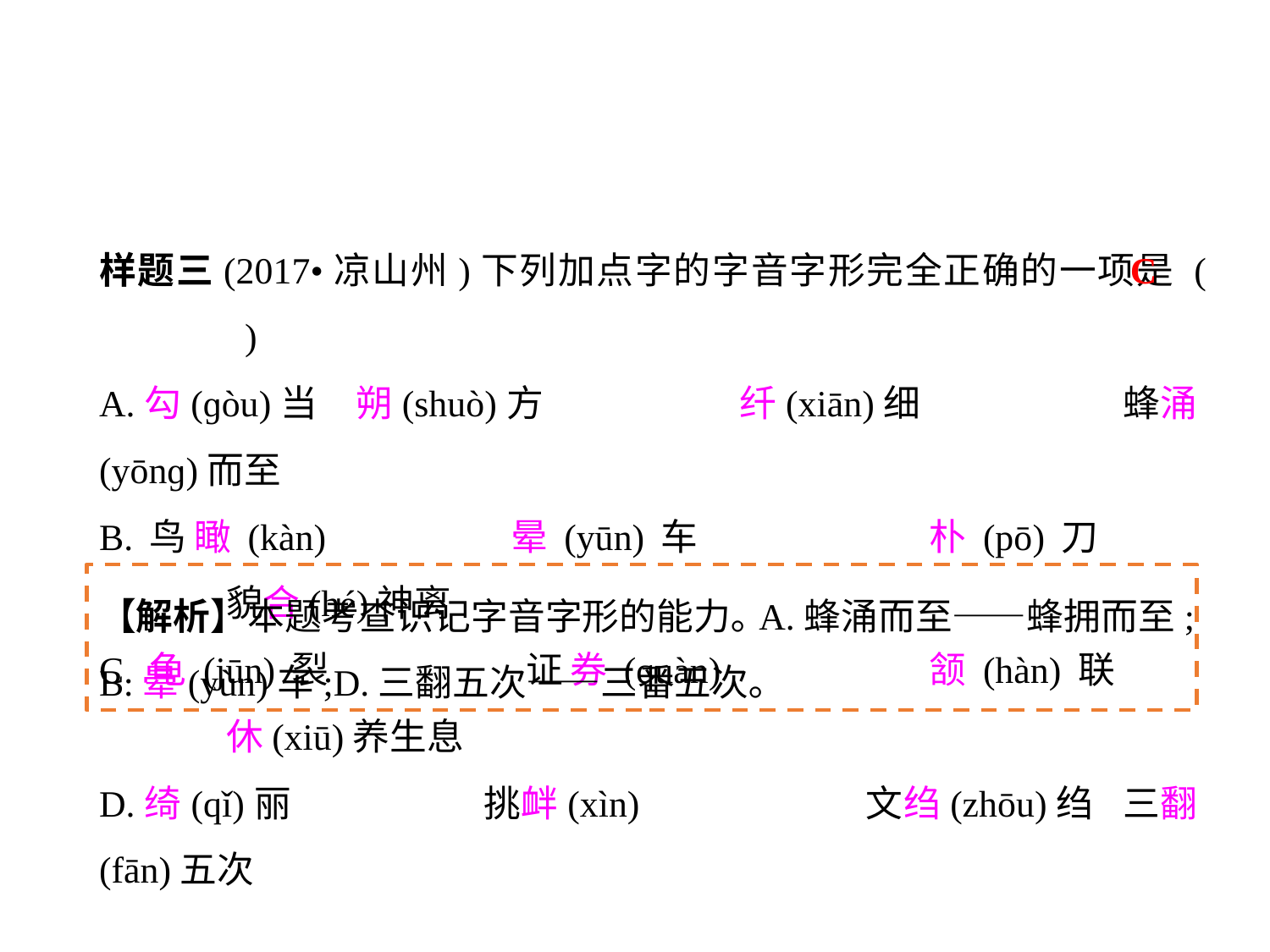

样题三(2017•凉山州)下列加点字的字音字形完全正确的一项是 (	  )
A.勾(ɡòu)当	朔(shuò)方		纤(xiān)细		蜂涌(yōnɡ)而至
B.鸟瞰(kàn)		晕(yūn)车		朴(pō)刀		貌合(hé)神离
C.龟(jūn)裂		证券(quàn)		颔(hàn)联		休(xiū)养生息
D.绮(qǐ)丽		挑衅(xìn)		文绉(zhōu)绉	三翻(fān)五次
C
【解析】本题考查识记字音字形的能力｡A.蜂涌而至——蜂拥而至;B.晕(yùn)车;D.三翻五次——三番五次｡